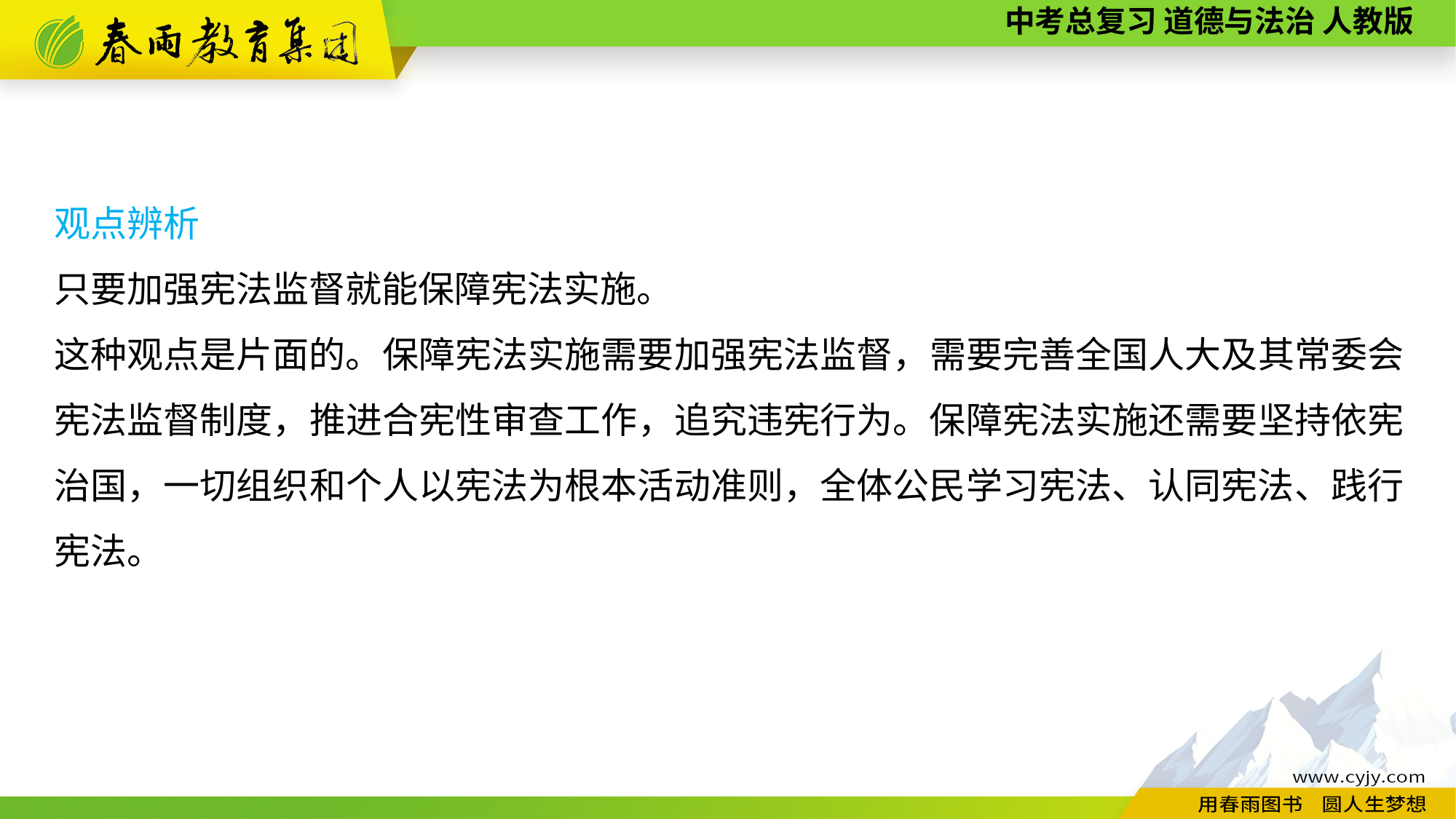

观点辨析
只要加强宪法监督就能保障宪法实施。
这种观点是片面的。保障宪法实施需要加强宪法监督，需要完善全国人大及其常委会宪法监督制度，推进合宪性审查工作，追究违宪行为。保障宪法实施还需要坚持依宪治国，一切组织和个人以宪法为根本活动准则，全体公民学习宪法、认同宪法、践行宪法。